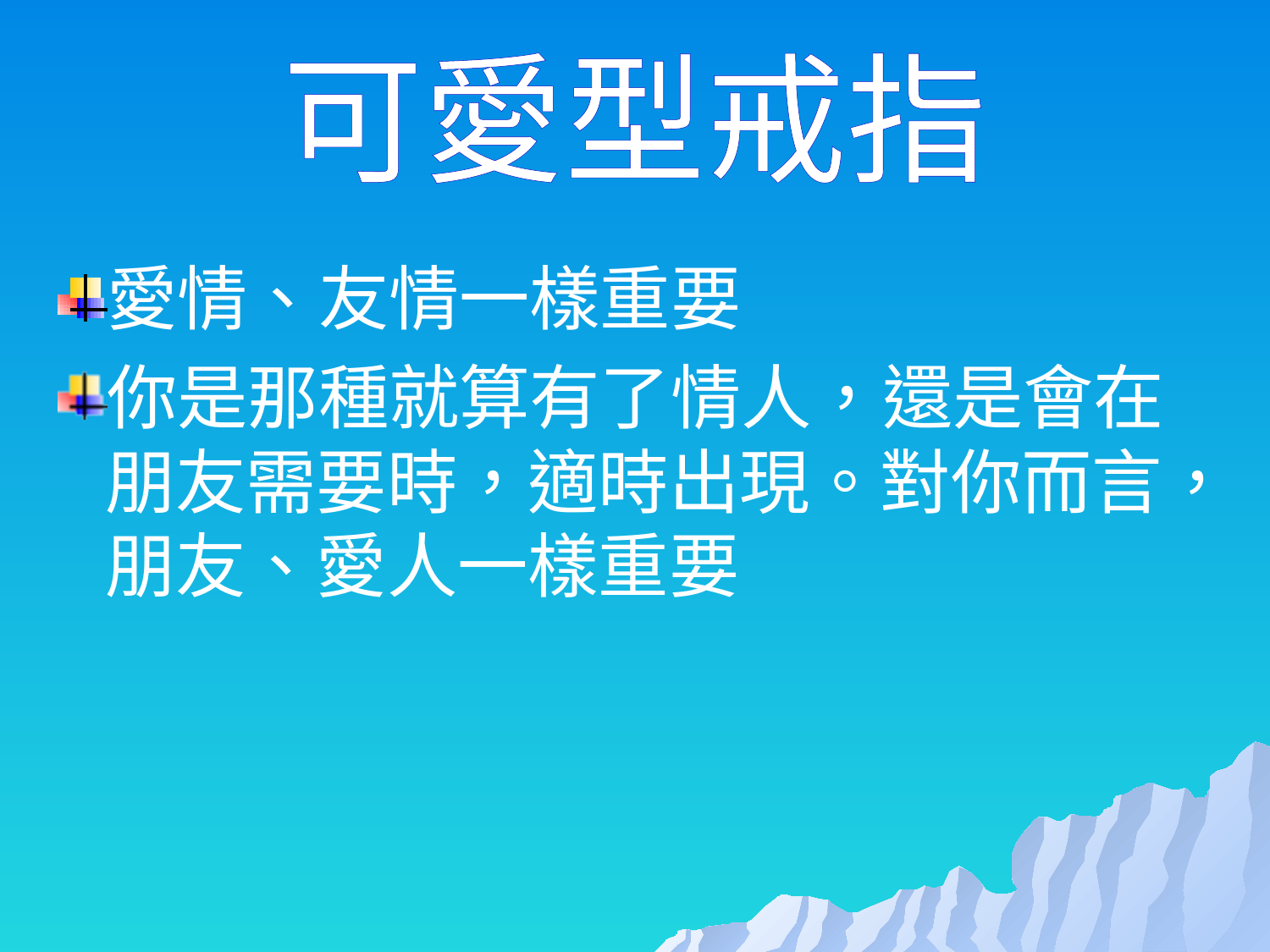

# 可愛型戒指
愛情、友情一樣重要
你是那種就算有了情人，還是會在朋友需要時，適時出現。對你而言，朋友、愛人一樣重要